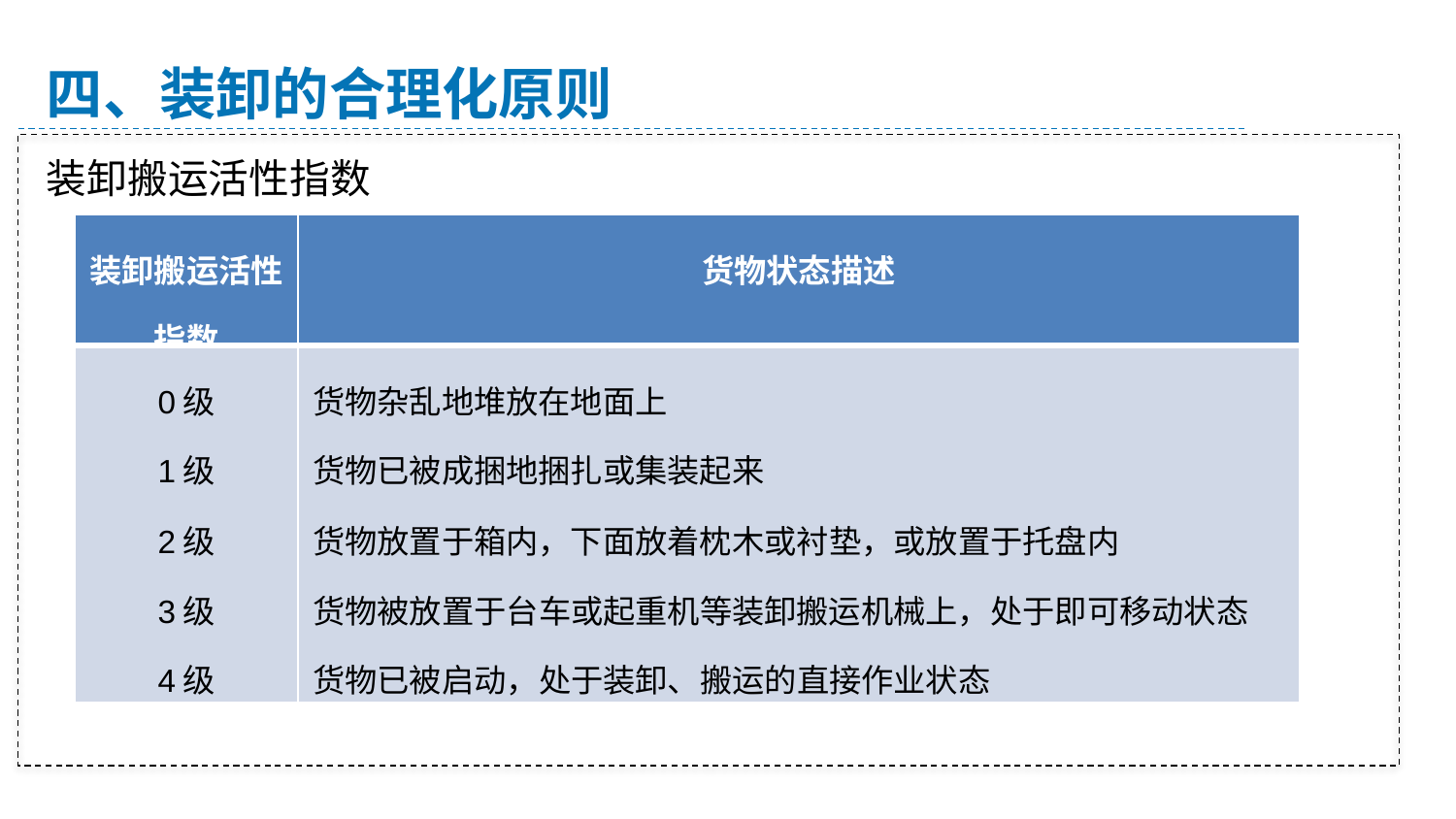

四、装卸的合理化原则

装卸搬运活性指数
| 装卸搬运活性指数 | 货物状态描述 |
| --- | --- |
| 0级 1级 2级 3级 4级 | 货物杂乱地堆放在地面上 货物已被成捆地捆扎或集装起来 货物放置于箱内，下面放着枕木或衬垫，或放置于托盘内 货物被放置于台车或起重机等装卸搬运机械上，处于即可移动状态 货物已被启动，处于装卸、搬运的直接作业状态 |